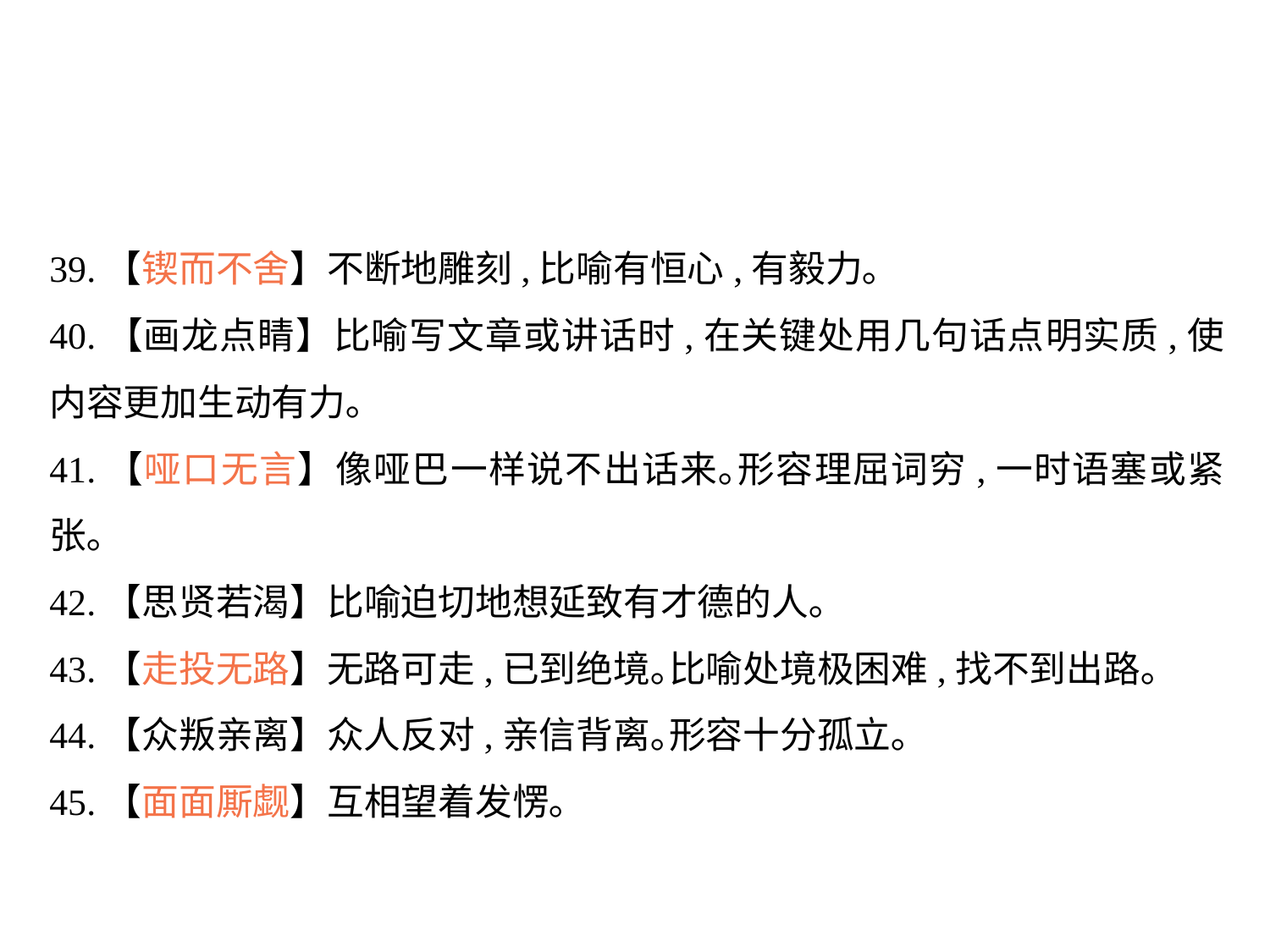

39.【锲而不舍】不断地雕刻,比喻有恒心,有毅力｡
40.【画龙点睛】比喻写文章或讲话时,在关键处用几句话点明实质,使内容更加生动有力｡
41.【哑口无言】像哑巴一样说不出话来｡形容理屈词穷,一时语塞或紧张｡
42.【思贤若渴】比喻迫切地想延致有才德的人｡
43.【走投无路】无路可走,已到绝境｡比喻处境极困难,找不到出路｡
44.【众叛亲离】众人反对,亲信背离｡形容十分孤立｡
45.【面面厮觑】互相望着发愣｡